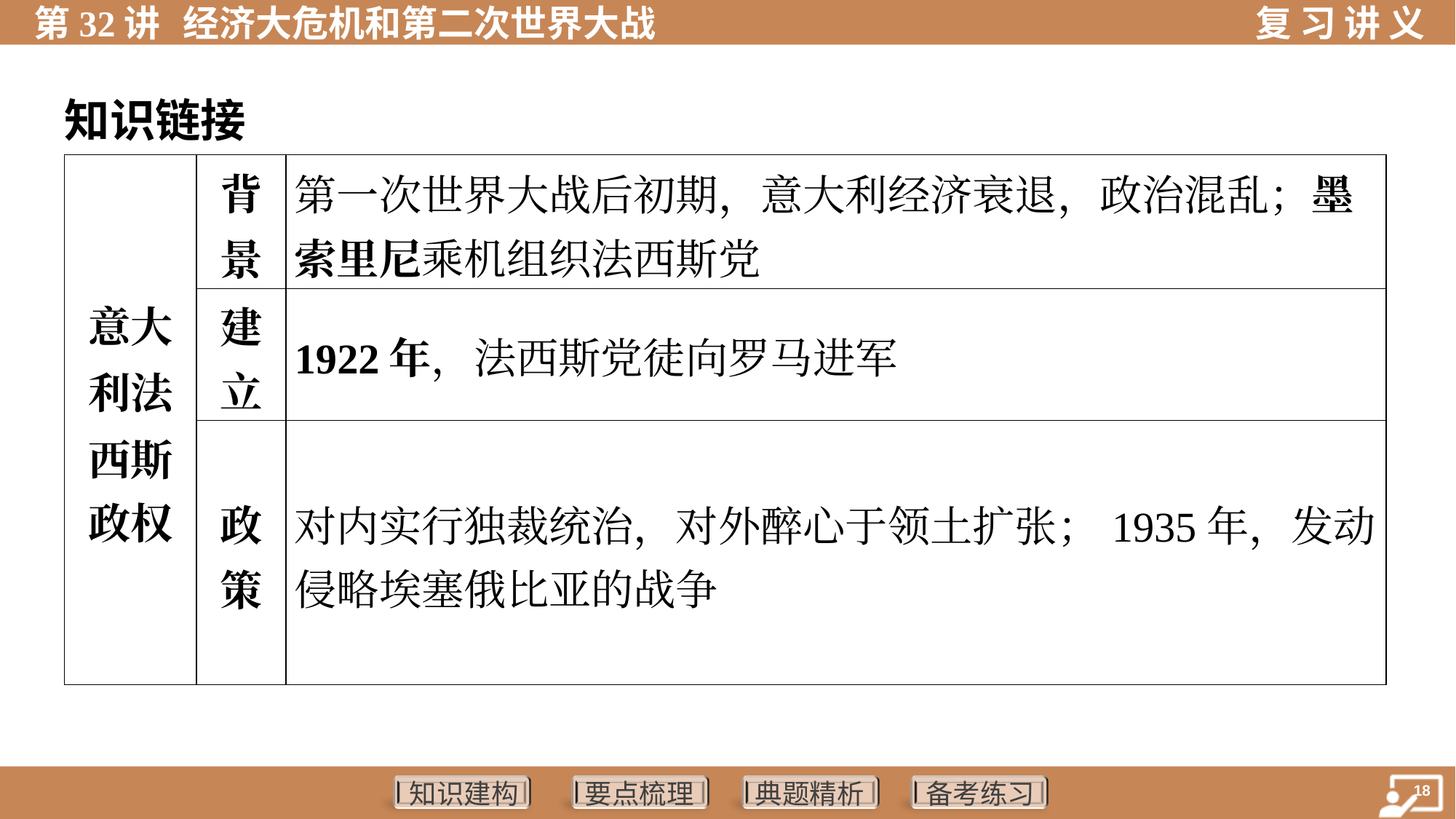

知识链接
| 意大 利法 西斯 政权 | 背 景 | 第一次世界大战后初期，意大利经济衰退，政治混乱；墨 索里尼乘机组织法西斯党 |
| --- | --- | --- |
|  | 建 立 | 1922年，法西斯党徒向罗马进军 |
|  | 政 策 | 对内实行独裁统治，对外醉心于领土扩张；1935年，发动 侵略埃塞俄比亚的战争 |